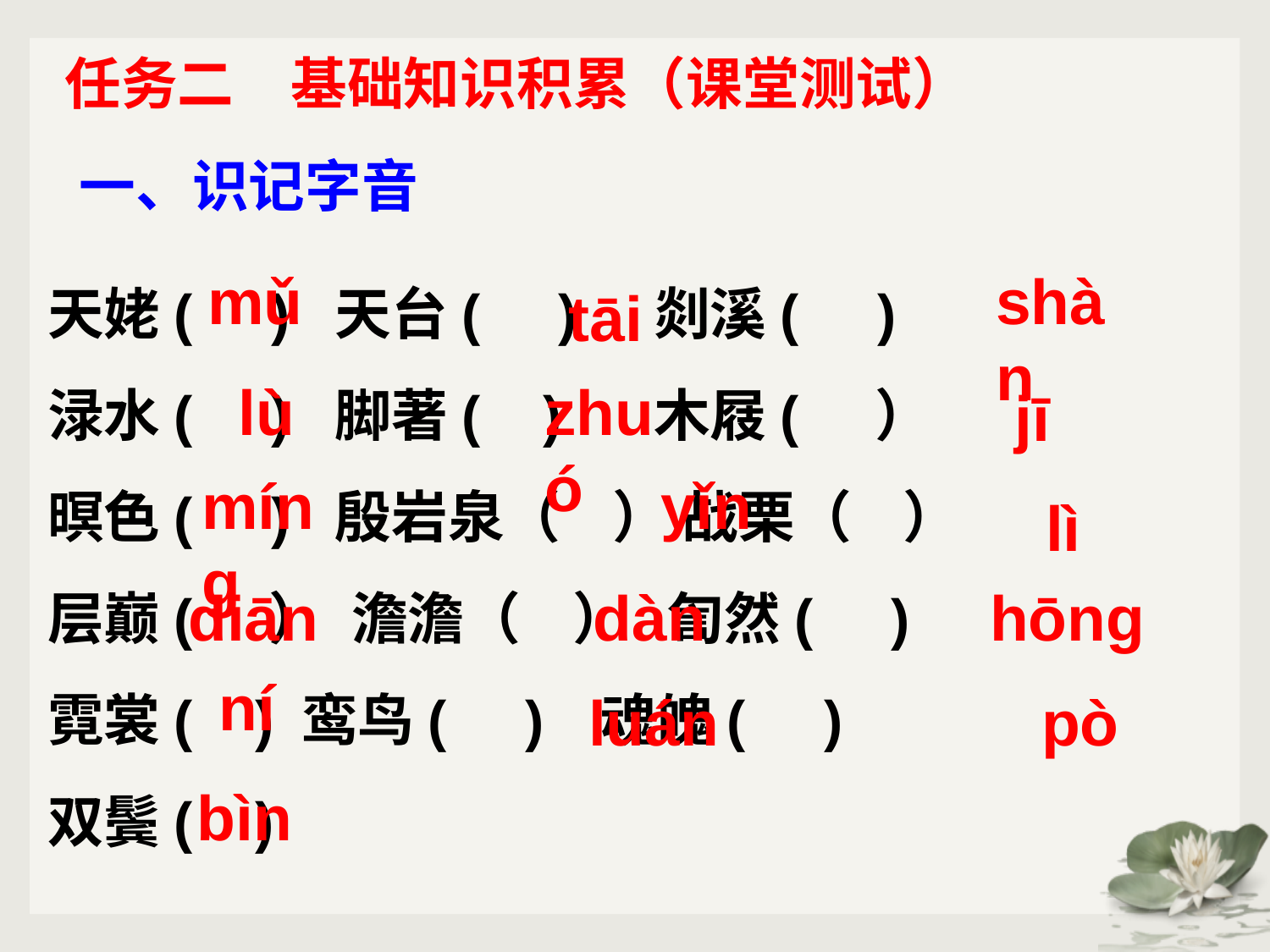

任务二　基础知识积累（课堂测试）
一、识记字音
天姥(     )  天台(     )    剡溪(     )
渌水(     )  脚著(    )     木屐(    ）
暝色(     )  殷岩泉（    ） 战栗（    ）
层巅(    ）  澹澹（    ）   訇然(     )
霓裳(    )	鸾鸟(     )	  魂魄(     )
双鬓(    )

shàn
mǔ
tāi
lù
zhuó
jī
míng
yǐn
lì
diān
dàn
hōnɡ
ní
luán
pò
bìn